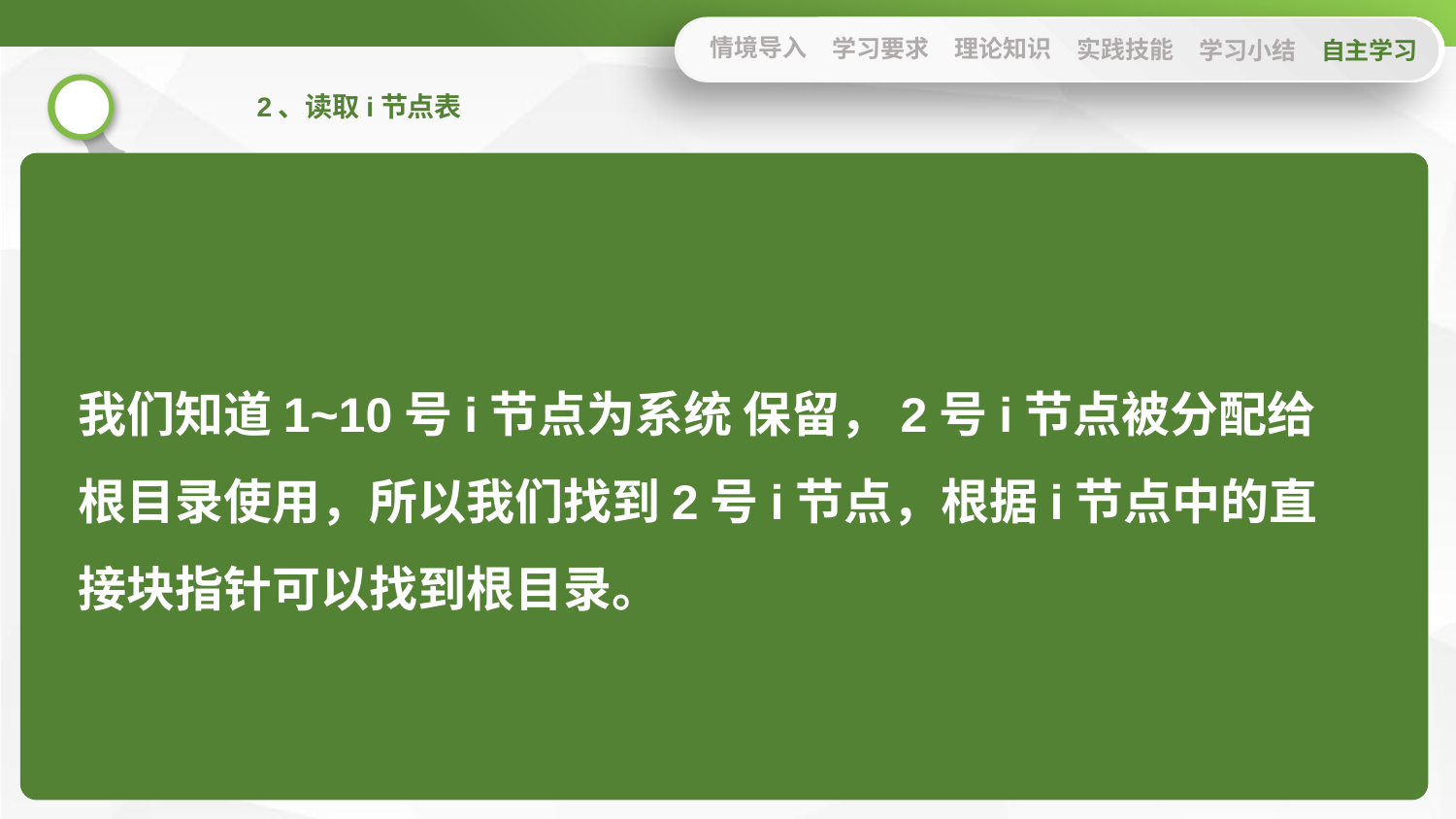

情境导入
学习要求
理论知识
实践技能
学习小结
自主学习
2、读取i节点表
我们知道1~10号i节点为系统 保留，2号i节点被分配给根目录使用，所以我们找到2号i节点，根据i节点中的直接块指针可以找到根目录。